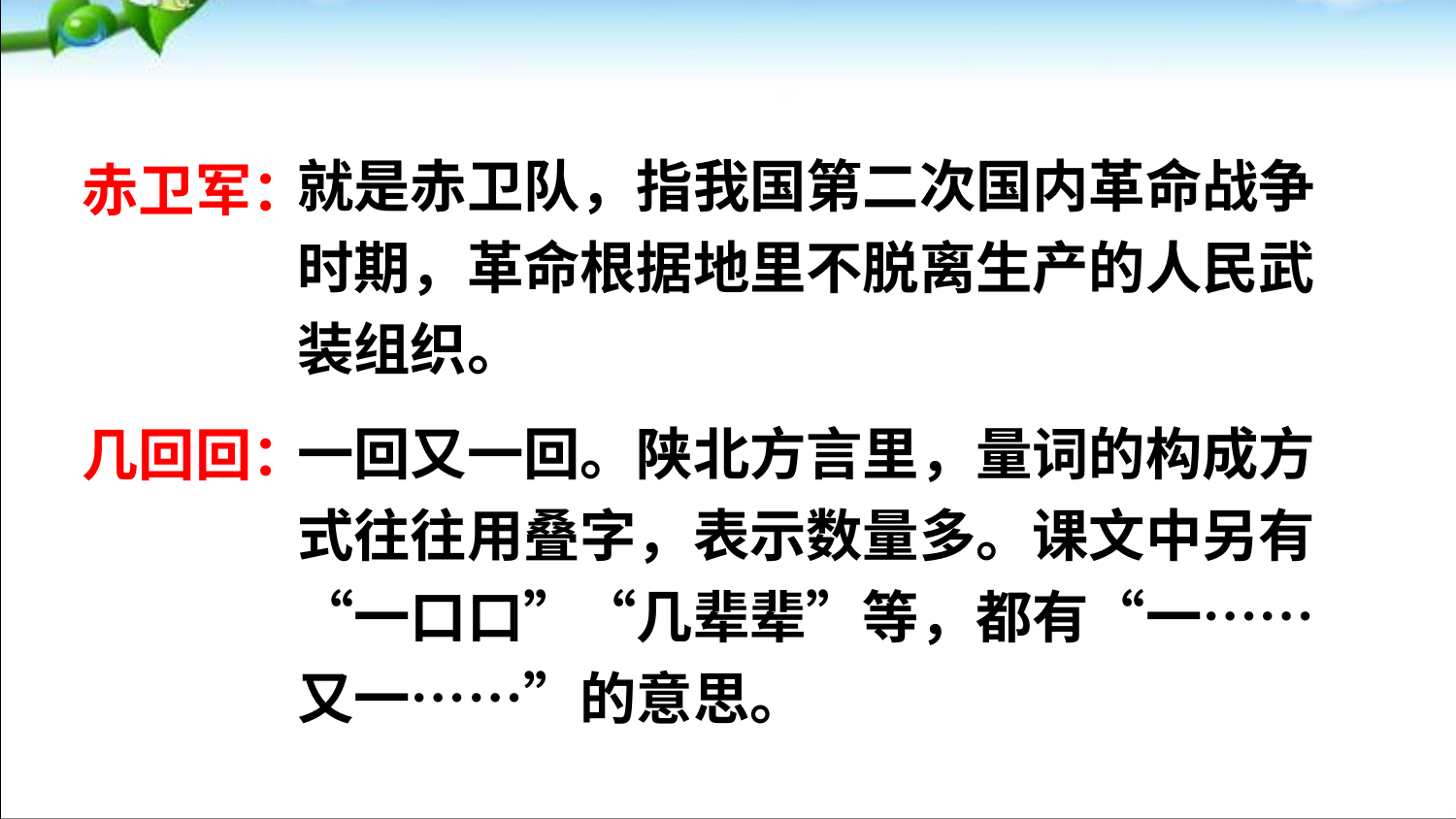

赤卫军：

几回回：
就是赤卫队，指我国第二次国内革命战争时期，革命根据地里不脱离生产的人民武装组织。
一回又一回。陕北方言里，量词的构成方式往往用叠字，表示数量多。课文中另有“一口口”“几辈辈”等，都有“一……又一……”的意思。